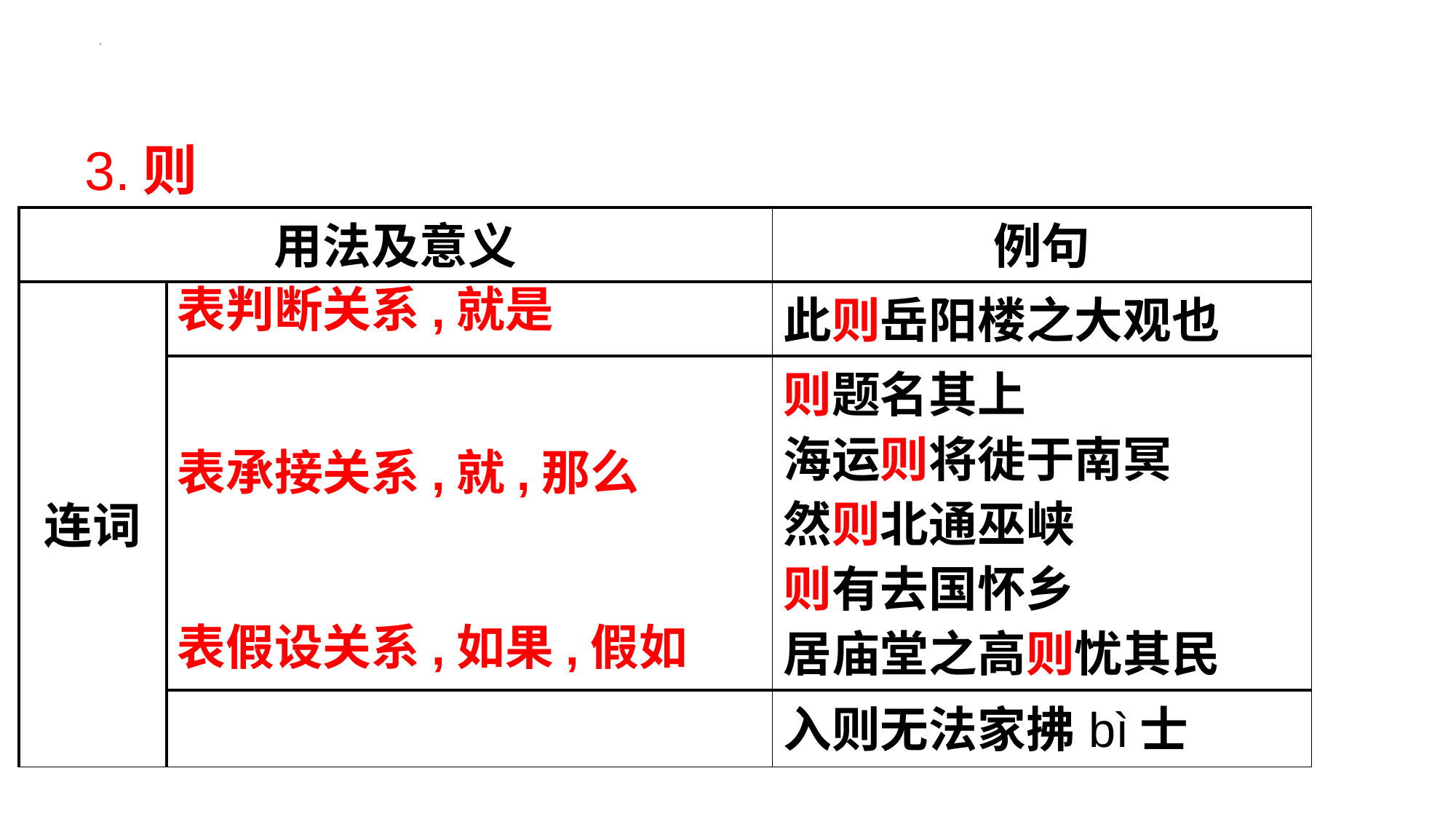

3.则
| 用法及意义 |  | 例句 |
| --- | --- | --- |
| 连词 |  | 此则岳阳楼之大观也 |
|  |  | 则题名其上 海运则将徙于南冥 然则北通巫峡 则有去国怀乡 居庙堂之高则忧其民 |
|  |  | 入则无法家拂bì士 |
表判断关系,就是
表承接关系,就,那么
表假设关系,如果,假如